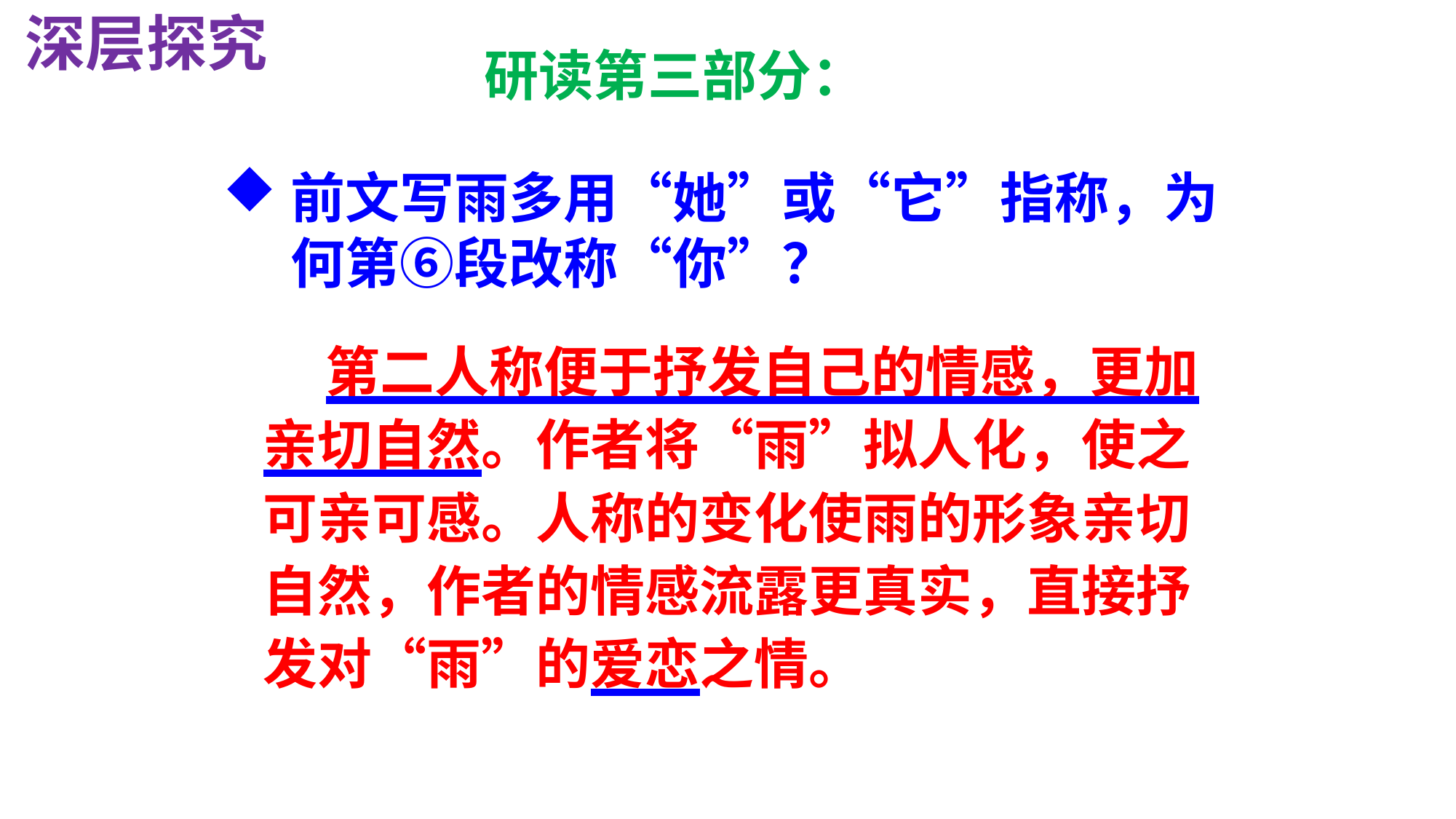

深层探究
研读第三部分：
前文写雨多用“她”或“它”指称，为何第⑥段改称“你”？
    第二人称便于抒发自己的情感，更加亲切自然。作者将“雨”拟人化，使之可亲可感。人称的变化使雨的形象亲切自然，作者的情感流露更真实，直接抒发对“雨”的爱恋之情。